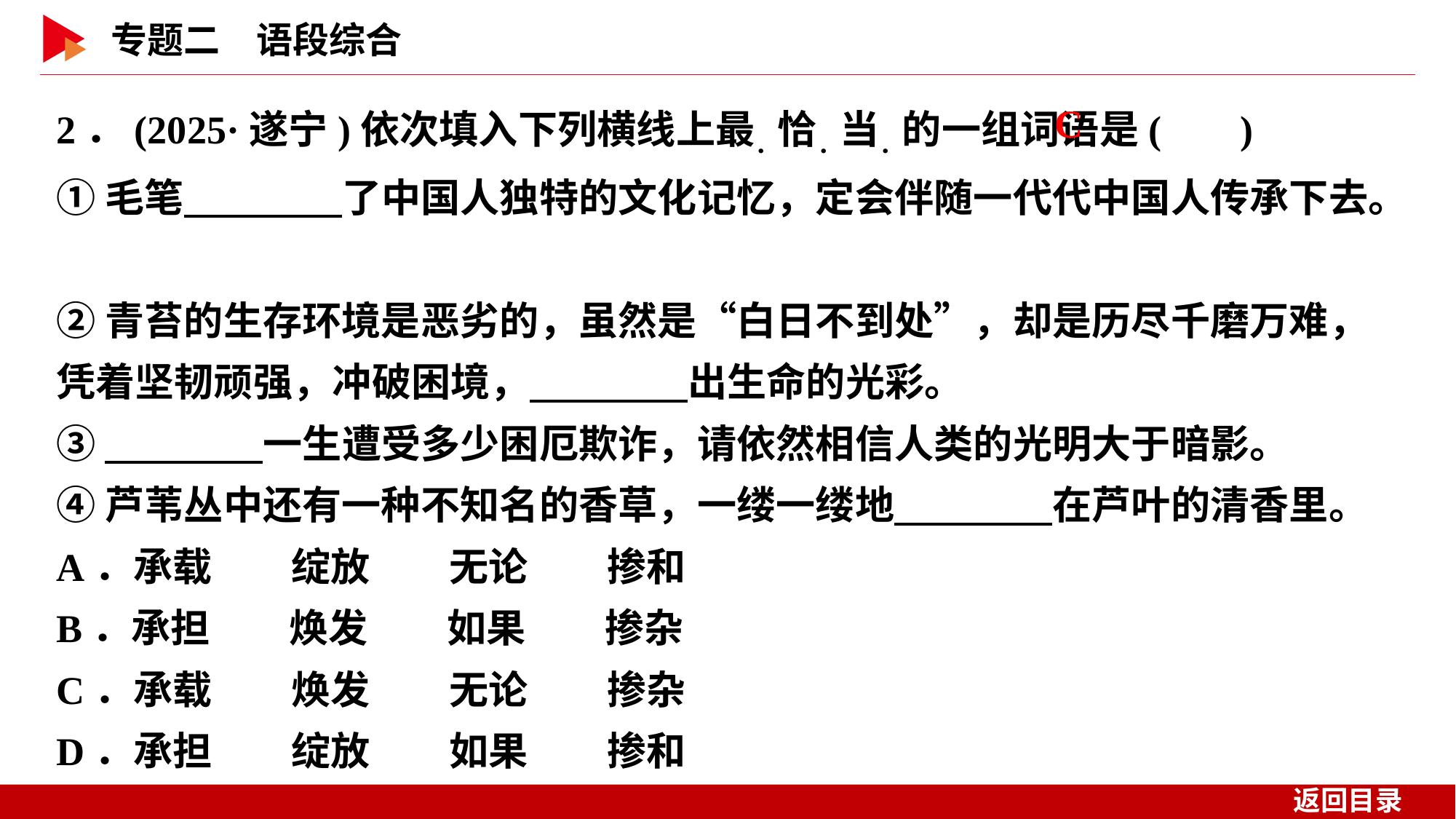

2．(2025·遂宁)依次填入下列横线上最．恰．当．的一组词语是(        )
①毛笔　　　　了中国人独特的文化记忆，定会伴随一代代中国人传承下去。
②青苔的生存环境是恶劣的，虽然是“白日不到处”，却是历尽千磨万难，凭着坚韧顽强，冲破困境，　　　　出生命的光彩。
③　　　　一生遭受多少困厄欺诈，请依然相信人类的光明大于暗影。
④芦苇丛中还有一种不知名的香草，一缕一缕地　　　　在芦叶的清香里。
A．承载　　绽放　　无论　　掺和
B．承担　　焕发　　如果　　掺杂
C．承载　　焕发　　无论　　掺杂
D．承担　　绽放　　如果　　掺和
   C